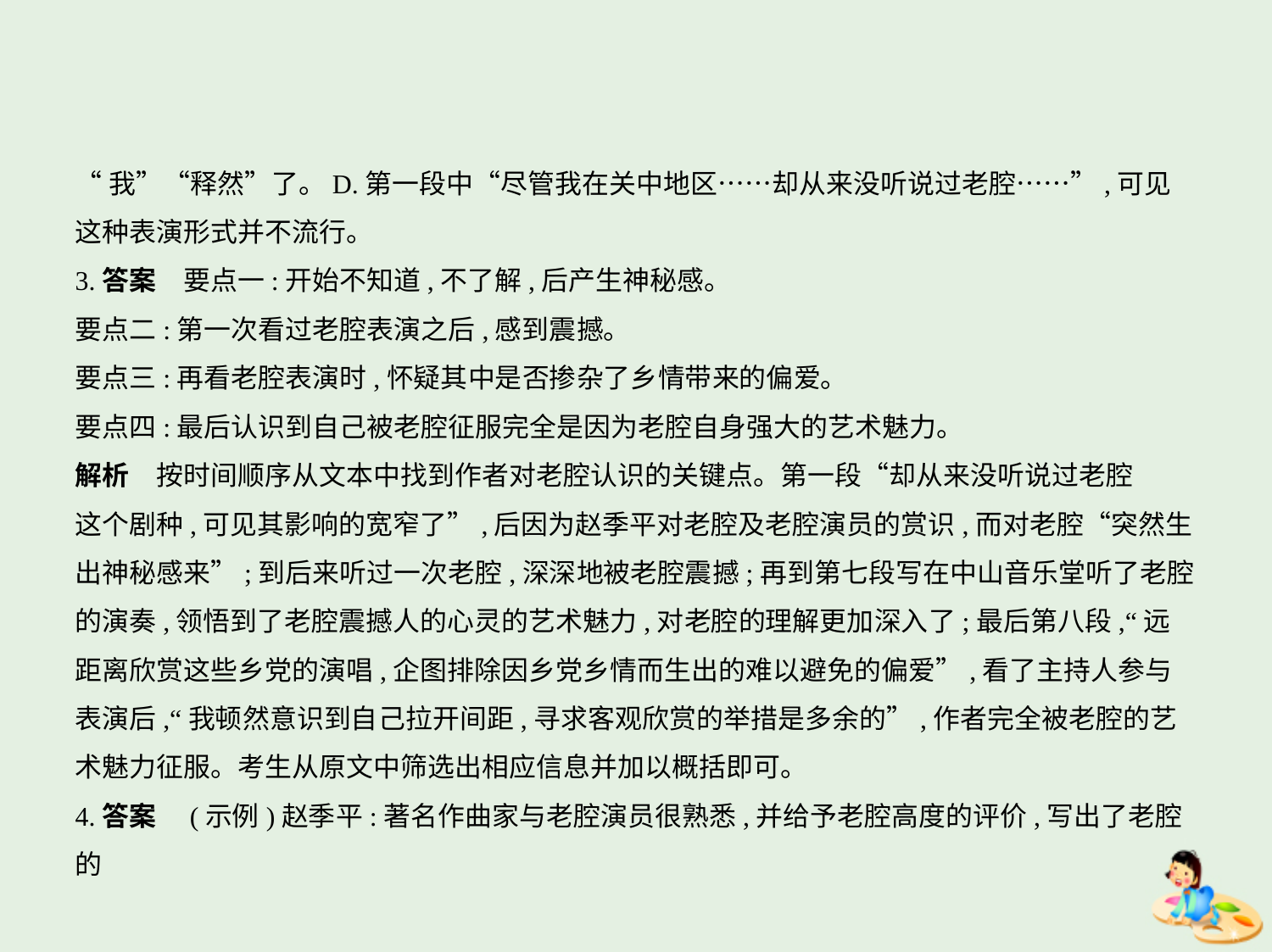

“我”“释然”了。D.第一段中“尽管我在关中地区……却从来没听说过老腔……”,可见
这种表演形式并不流行。
3.答案　要点一:开始不知道,不了解,后产生神秘感。
要点二:第一次看过老腔表演之后,感到震撼。
要点三:再看老腔表演时,怀疑其中是否掺杂了乡情带来的偏爱。
要点四:最后认识到自己被老腔征服完全是因为老腔自身强大的艺术魅力。
解析　按时间顺序从文本中找到作者对老腔认识的关键点。第一段“却从来没听说过老腔
这个剧种,可见其影响的宽窄了”,后因为赵季平对老腔及老腔演员的赏识,而对老腔“突然生
出神秘感来”;到后来听过一次老腔,深深地被老腔震撼;再到第七段写在中山音乐堂听了老腔
的演奏,领悟到了老腔震撼人的心灵的艺术魅力,对老腔的理解更加深入了;最后第八段,“远
距离欣赏这些乡党的演唱,企图排除因乡党乡情而生出的难以避免的偏爱”,看了主持人参与
表演后,“我顿然意识到自己拉开间距,寻求客观欣赏的举措是多余的”,作者完全被老腔的艺
术魅力征服。考生从原文中筛选出相应信息并加以概括即可。
4.答案　(示例)赵季平:著名作曲家与老腔演员很熟悉,并给予老腔高度的评价,写出了老腔的